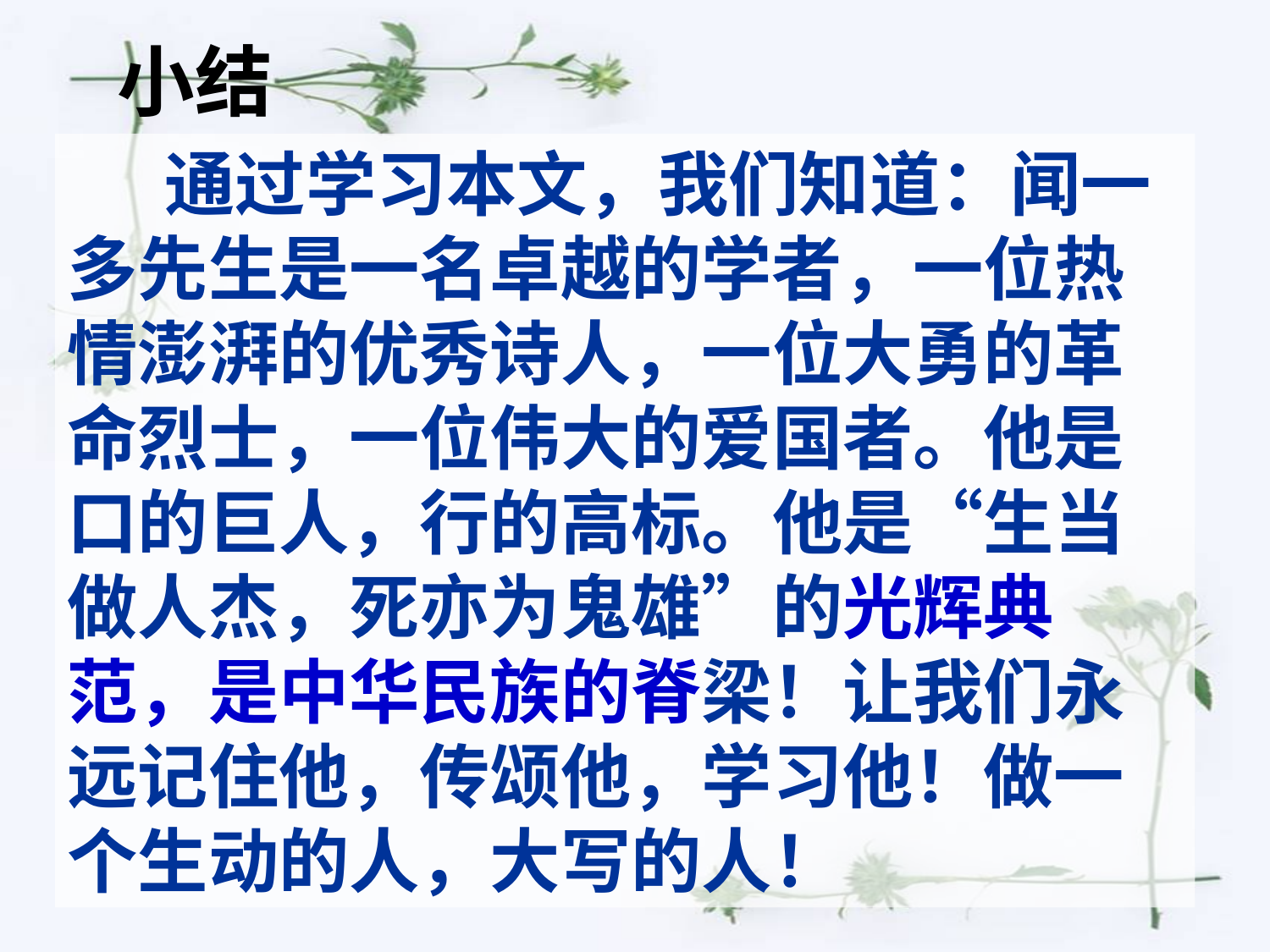

小结
     通过学习本文，我们知道：闻一多先生是一名卓越的学者，一位热情澎湃的优秀诗人，一位大勇的革命烈士，一位伟大的爱国者。他是口的巨人，行的高标。他是“生当做人杰，死亦为鬼雄”的光辉典范，是中华民族的脊梁！让我们永远记住他，传颂他，学习他！做一个生动的人，大写的人！